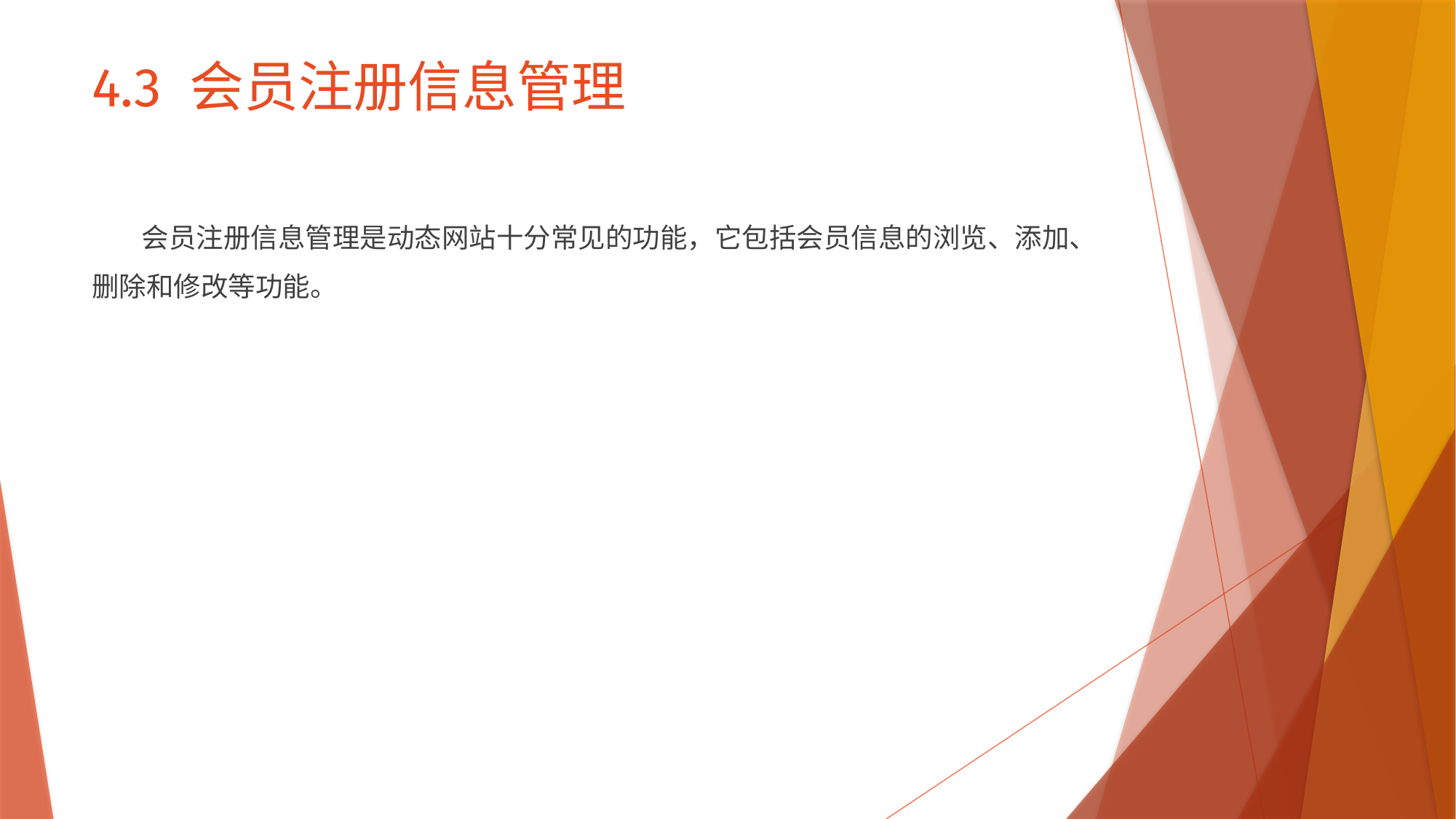

# 4.3 会员注册信息管理
       会员注册信息管理是动态网站十分常见的功能，它包括会员信息的浏览、添加、删除和修改等功能。